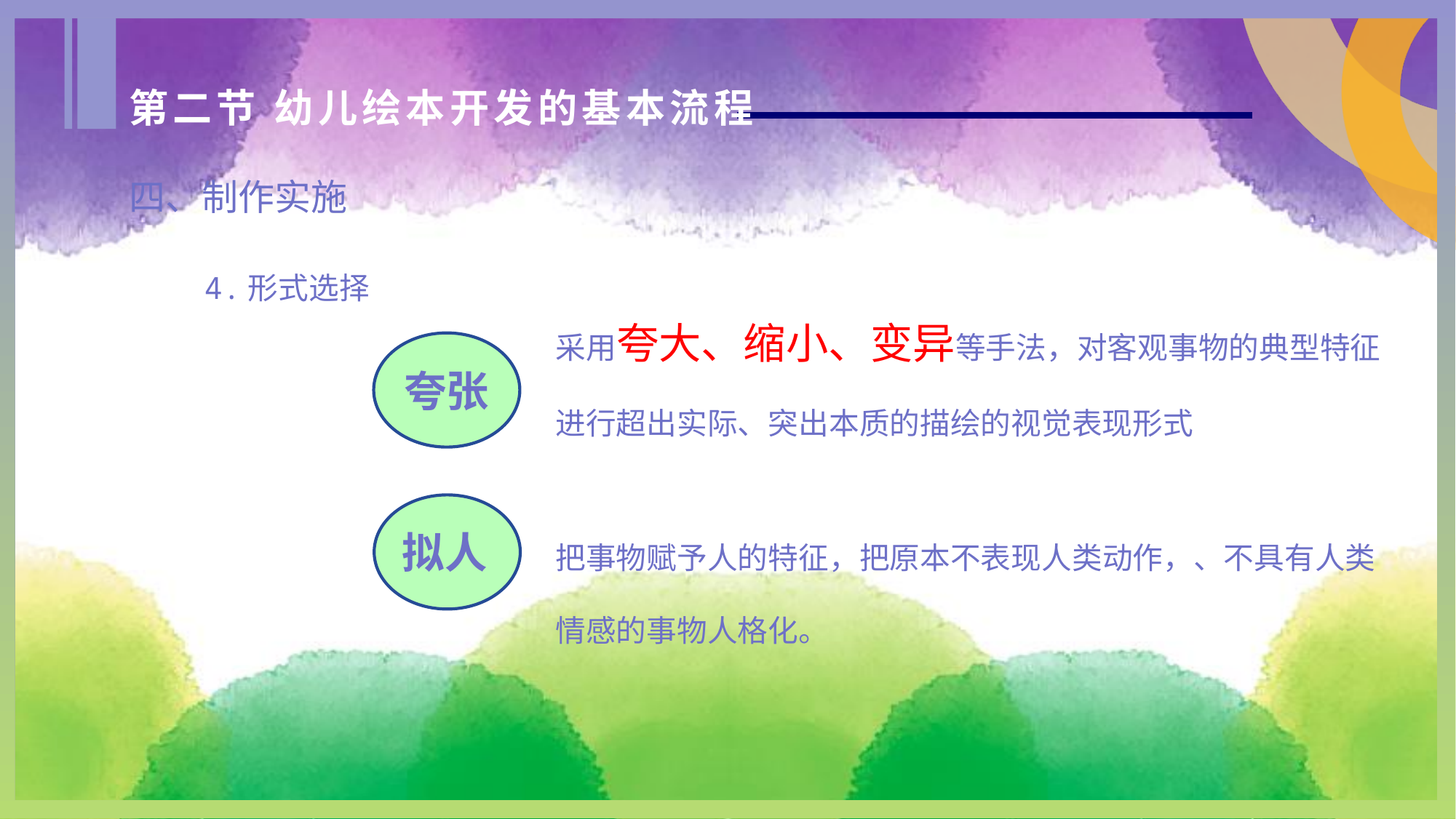

第二节 幼儿绘本开发的基本流程
四、制作实施
4.形式选择
采用夸大、缩小、变异等手法，对客观事物的典型特征

进行超出实际、突出本质的描绘的视觉表现形式

夸张

拟人
把事物赋予人的特征，把原本不表现人类动作，、不具有人类

情感的事物人格化。